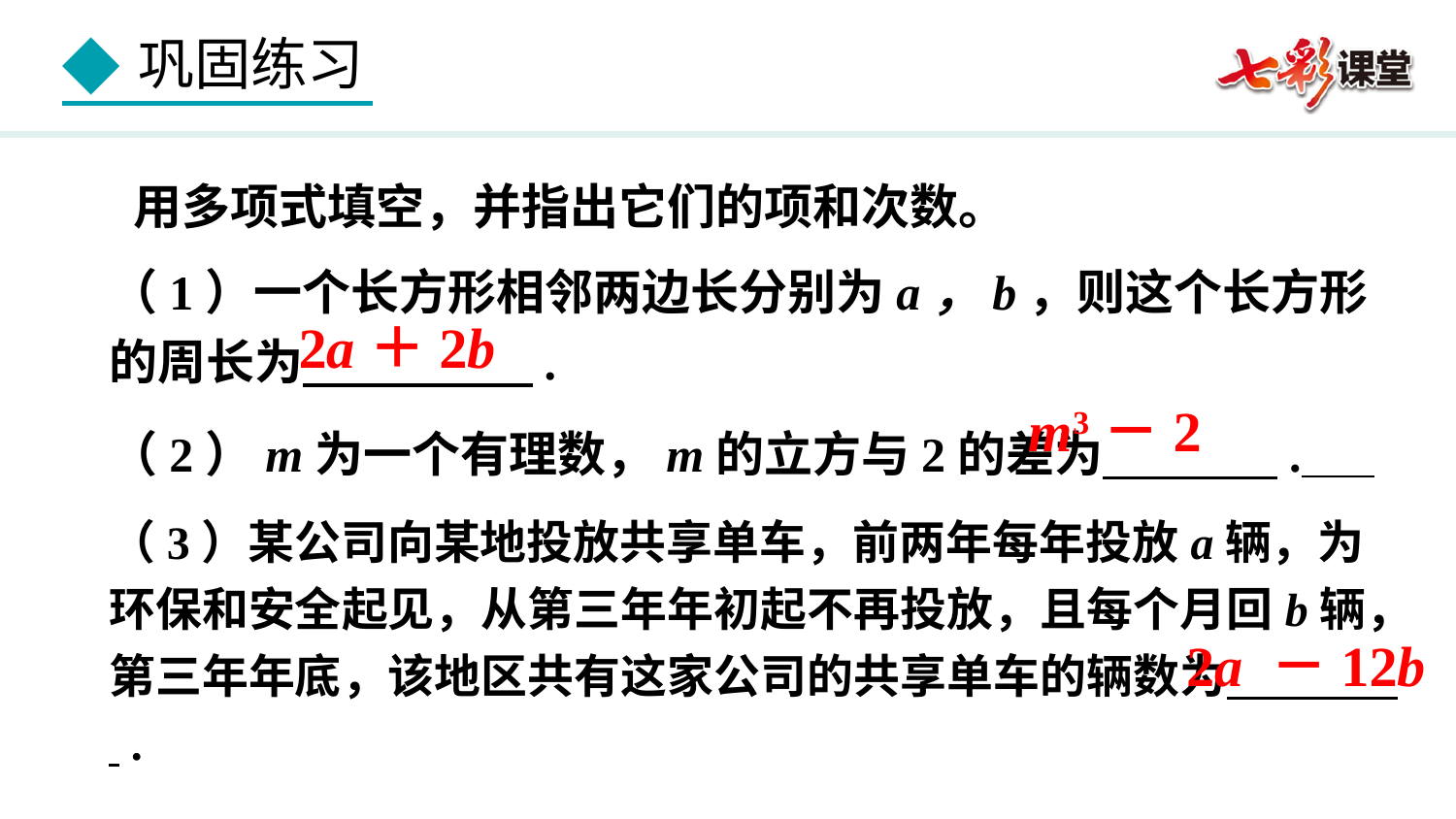

用多项式填空，并指出它们的项和次数。
（1）一个长方形相邻两边长分别为a，b，则这个长方形的周长为                     .
2a＋2b
（2）m为一个有理数，m的立方与2的差为                .
m3－2
（3）某公司向某地投放共享单车，前两年每年投放a辆，为环保和安全起见，从第三年年初起不再投放，且每个月回b辆，第三年年底，该地区共有这家公司的共享单车的辆数为                  .
2a －12b